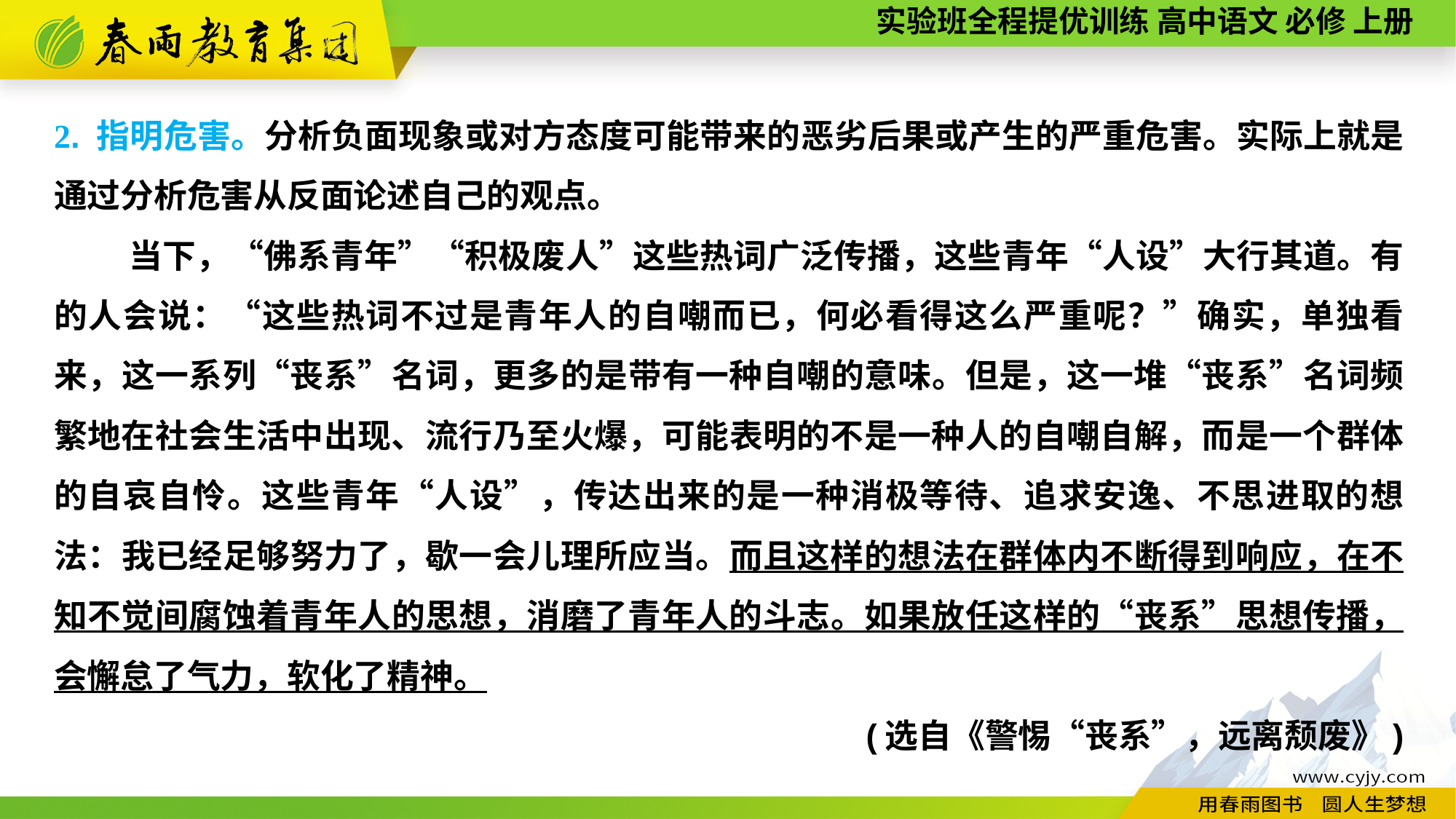

2. 指明危害。分析负面现象或对方态度可能带来的恶劣后果或产生的严重危害。实际上就是通过分析危害从反面论述自己的观点。
当下，“佛系青年”“积极废人”这些热词广泛传播，这些青年“人设”大行其道。有的人会说：“这些热词不过是青年人的自嘲而已，何必看得这么严重呢？”确实，单独看来，这一系列“丧系”名词，更多的是带有一种自嘲的意味。但是，这一堆“丧系”名词频繁地在社会生活中出现、流行乃至火爆，可能表明的不是一种人的自嘲自解，而是一个群体的自哀自怜。这些青年“人设”，传达出来的是一种消极等待、追求安逸、不思进取的想法：我已经足够努力了，歇一会儿理所应当。而且这样的想法在群体内不断得到响应，在不知不觉间腐蚀着青年人的思想，消磨了青年人的斗志。如果放任这样的“丧系”思想传播，会懈怠了气力，软化了精神。
(选自《警惕“丧系”，远离颓废》)